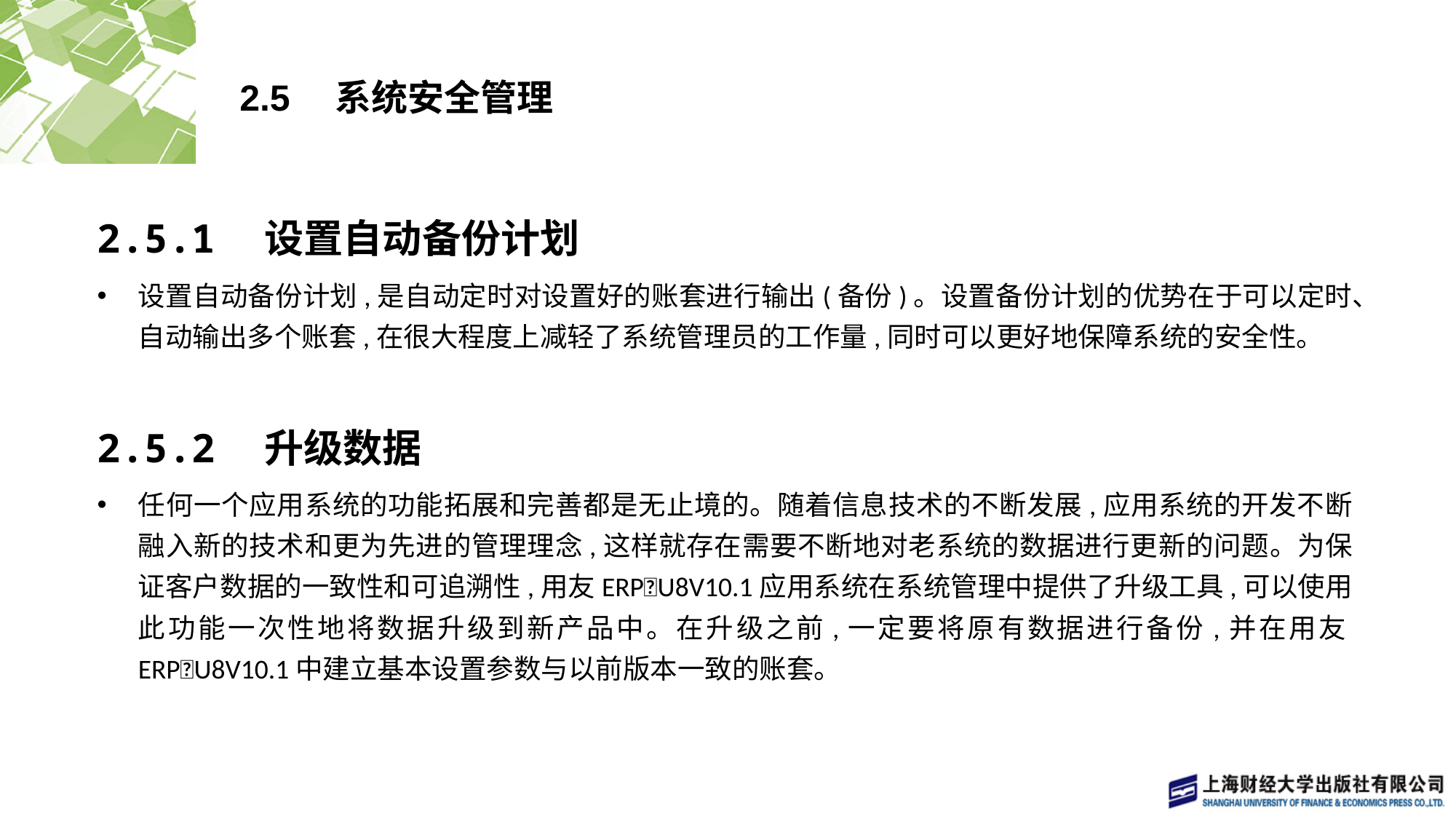

# 2.5　系统安全管理
2.5.1　设置自动备份计划
设置自动备份计划,是自动定时对设置好的账套进行输出(备份)。设置备份计划的优势在于可以定时、自动输出多个账套,在很大程度上减轻了系统管理员的工作量,同时可以更好地保障系统的安全性。

2.5.2　升级数据
任何一个应用系统的功能拓展和完善都是无止境的。随着信息技术的不断发展,应用系统的开发不断融入新的技术和更为先进的管理理念,这样就存在需要不断地对老系统的数据进行更新的问题。为保证客户数据的一致性和可追溯性,用友ERP􀆼U8V10.1应用系统在系统管理中提供了升级工具,可以使用此功能一次性地将数据升级到新产品中。在升级之前,一定要将原有数据进行备份,并在用友ERP􀆼U8V10.1中建立基本设置参数与以前版本一致的账套。